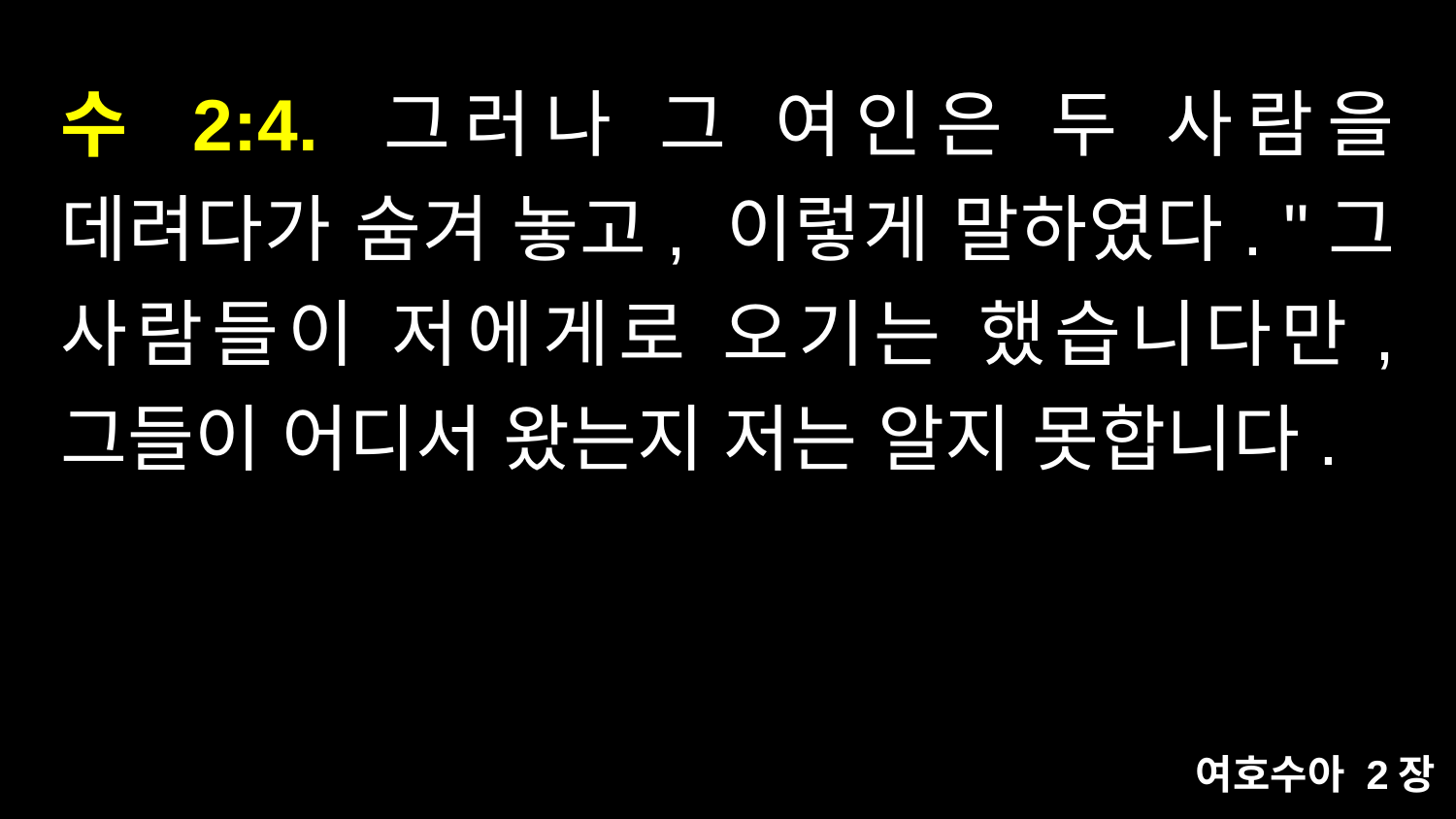

# 수 2:4. 그러나 그 여인은 두 사람을 데려다가 숨겨 놓고, 이렇게 말하였다. "그 사람들이 저에게로 오기는 했습니다만, 그들이 어디서 왔는지 저는 알지 못합니다.
여호수아 2장